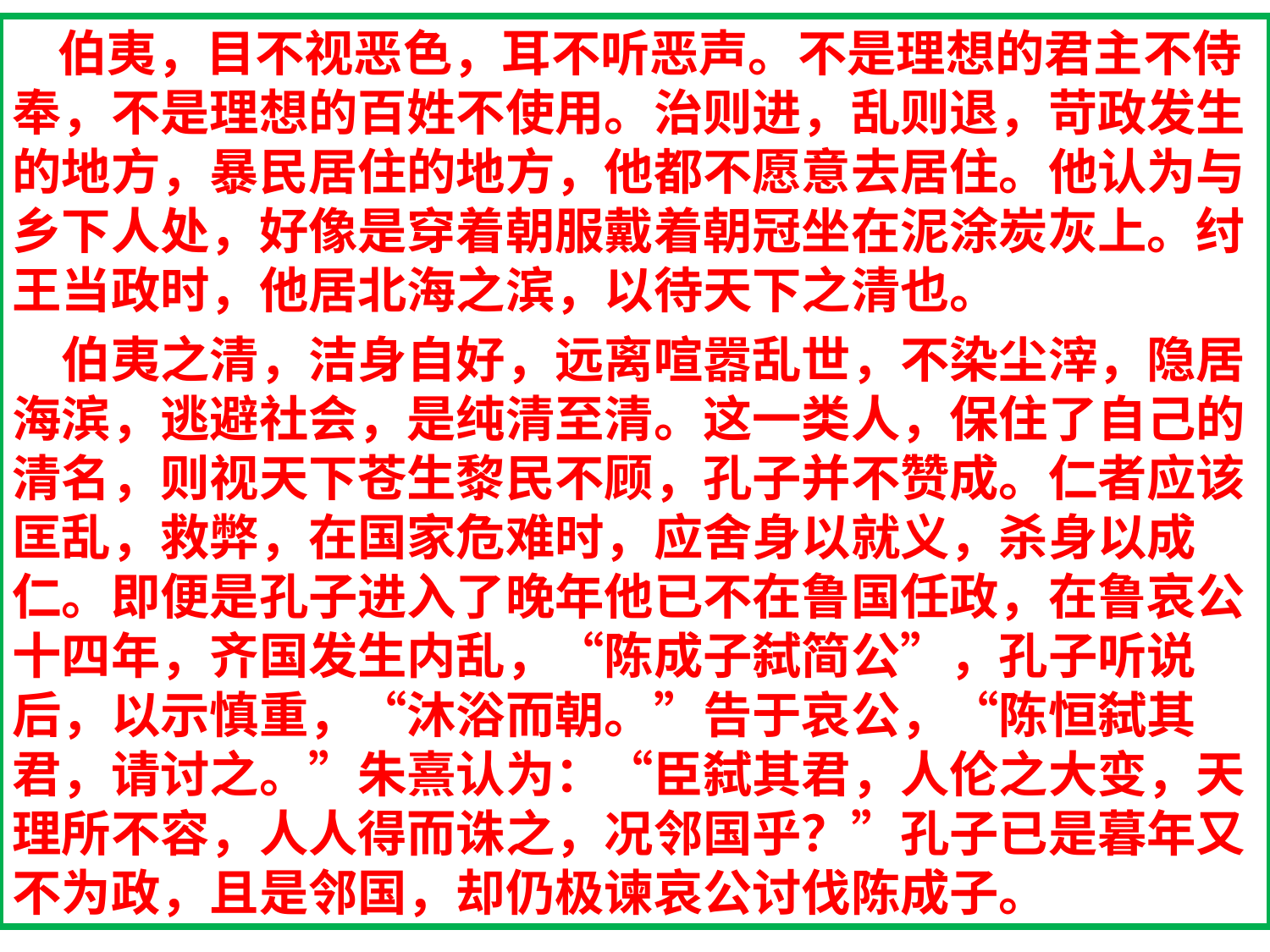

伯夷，目不视恶色，耳不听恶声。不是理想的君主不侍奉，不是理想的百姓不使用。治则进，乱则退，苛政发生的地方，暴民居住的地方，他都不愿意去居住。他认为与乡下人处，好像是穿着朝服戴着朝冠坐在泥涂炭灰上。纣王当政时，他居北海之滨，以待天下之清也。
　伯夷之清，洁身自好，远离喧嚣乱世，不染尘滓，隐居海滨，逃避社会，是纯清至清。这一类人，保住了自己的清名，则视天下苍生黎民不顾，孔子并不赞成。仁者应该匡乱，救弊，在国家危难时，应舍身以就义，杀身以成仁。即便是孔子进入了晚年他已不在鲁国任政，在鲁哀公十四年，齐国发生内乱，“陈成子弑简公”，孔子听说后，以示慎重，“沐浴而朝。”告于哀公，“陈恒弑其君，请讨之。”朱熹认为：“臣弑其君，人伦之大变，天理所不容，人人得而诛之，况邻国乎？”孔子已是暮年又不为政，且是邻国，却仍极谏哀公讨伐陈成子。